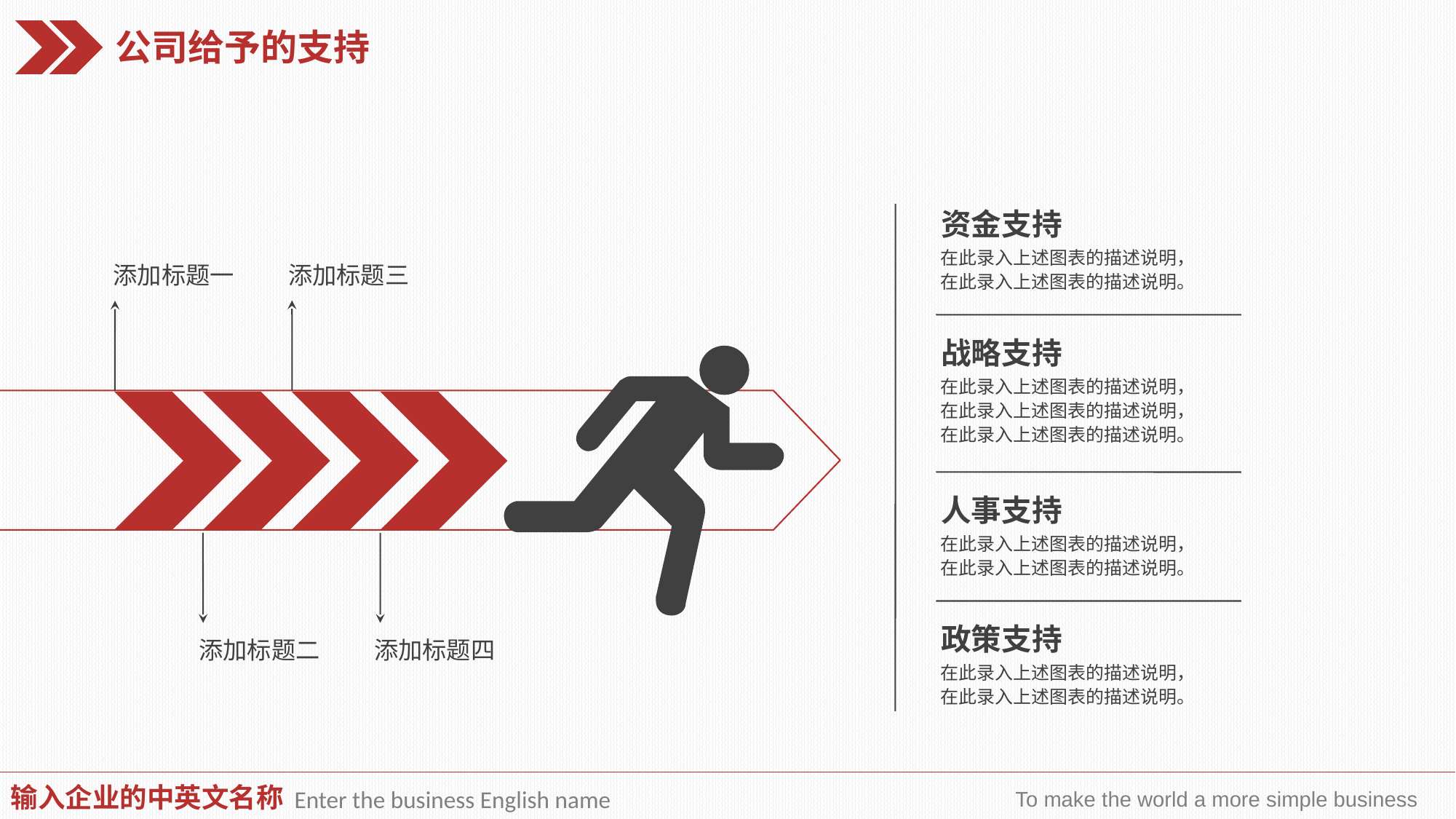

公司给予的支持

资金支持
在此录入上述图表的描述说明，在此录入上述图表的描述说明。
添加标题一
添加标题三

战略支持

在此录入上述图表的描述说明，在此录入上述图表的描述说明，在此录入上述图表的描述说明。

人事支持
在此录入上述图表的描述说明，在此录入上述图表的描述说明。

政策支持
添加标题二
添加标题四
在此录入上述图表的描述说明，在此录入上述图表的描述说明。
输入企业的中英文名称
Enter the business English name
To make the world a more simple business